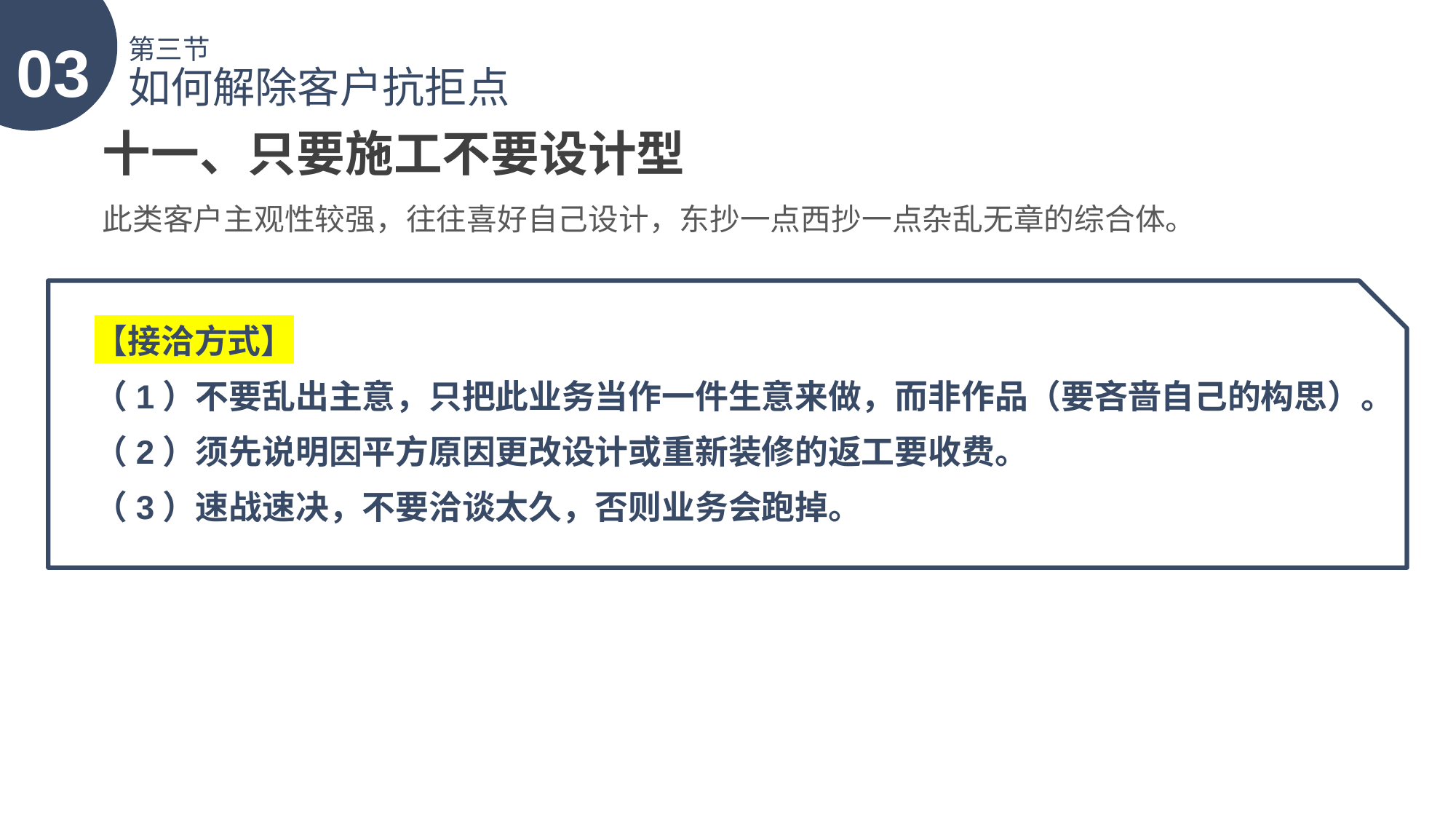

03
第三节
如何解除客户抗拒点
十一、只要施工不要设计型
此类客户主观性较强，往往喜好自己设计，东抄一点西抄一点杂乱无章的综合体。

【接洽方式】
（1）不要乱出主意，只把此业务当作一件生意来做，而非作品（要吝啬自己的构思）。
（2）须先说明因平方原因更改设计或重新装修的返工要收费。
（3）速战速决，不要洽谈太久，否则业务会跑掉。